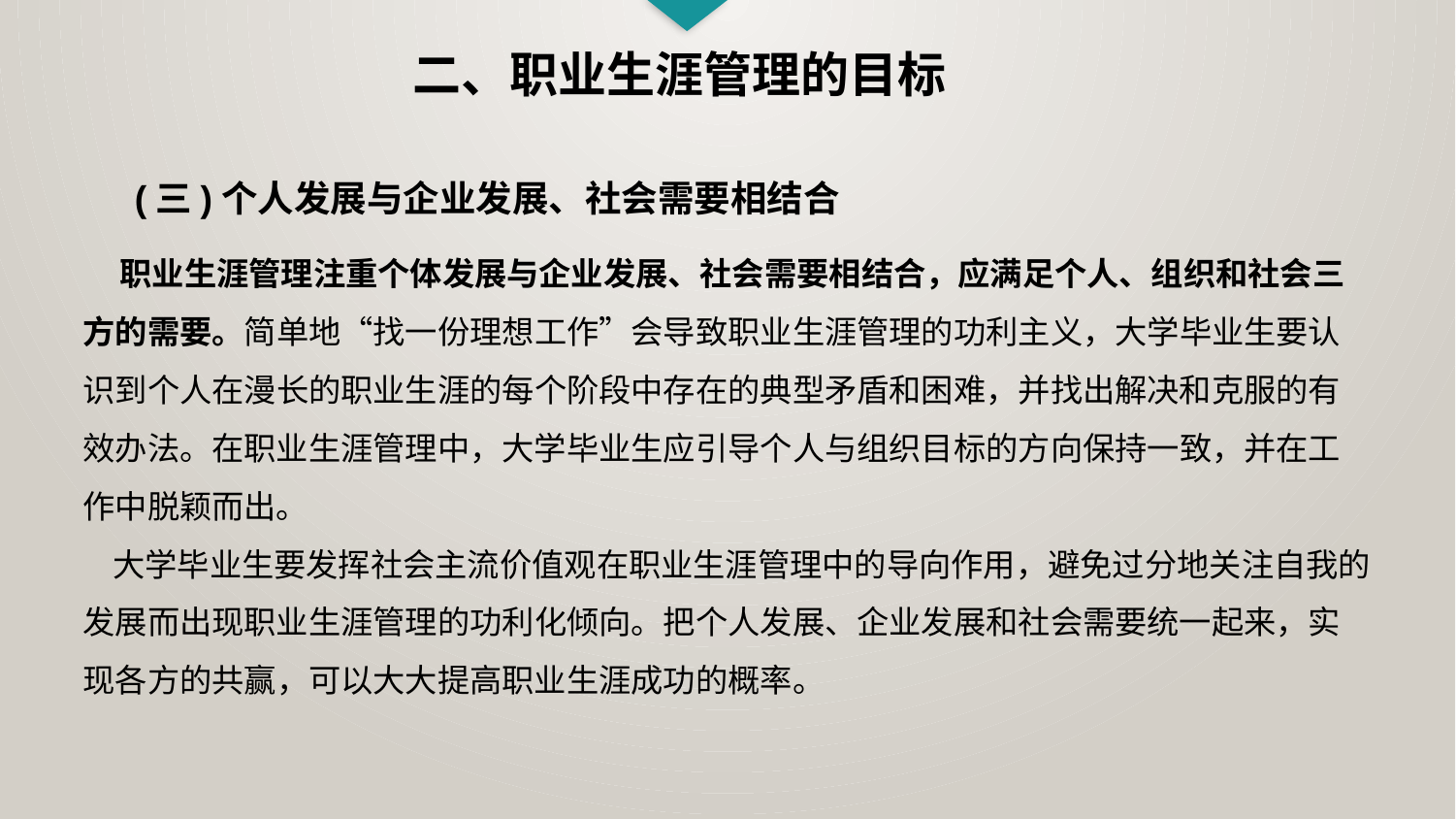

二、职业生涯管理的目标
(三)个人发展与企业发展、社会需要相结合
    职业生涯管理注重个体发展与企业发展、社会需要相结合，应满足个人、组织和社会三方的需要。简单地“找一份理想工作”会导致职业生涯管理的功利主义，大学毕业生要认识到个人在漫长的职业生涯的每个阶段中存在的典型矛盾和困难，并找出解决和克服的有效办法。在职业生涯管理中，大学毕业生应引导个人与组织目标的方向保持一致，并在工作中脱颖而出。
   大学毕业生要发挥社会主流价值观在职业生涯管理中的导向作用，避免过分地关注自我的发展而出现职业生涯管理的功利化倾向。把个人发展、企业发展和社会需要统一起来，实现各方的共赢，可以大大提高职业生涯成功的概率。
17